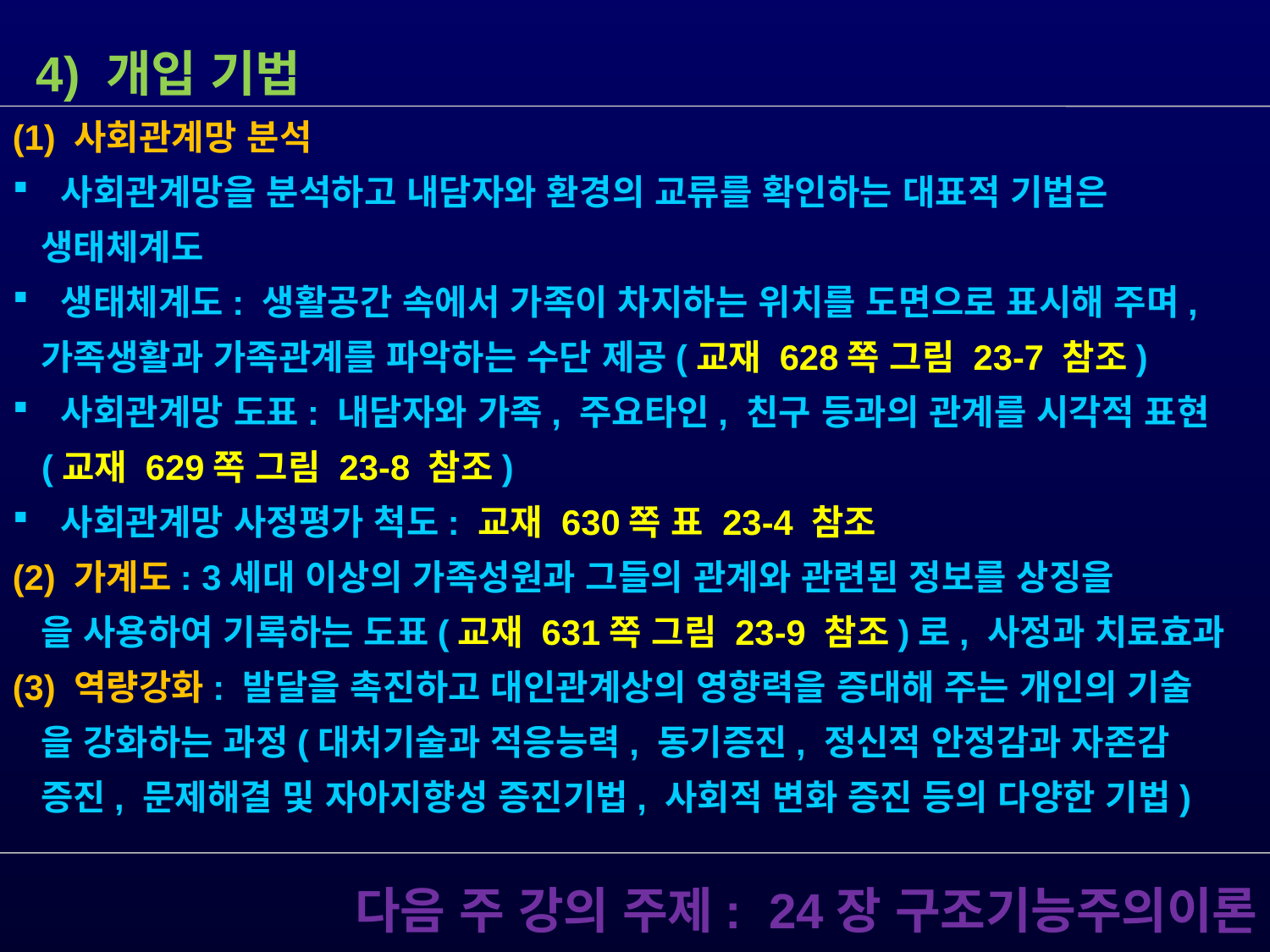

4) 개입 기법
(1) 사회관계망 분석
 사회관계망을 분석하고 내담자와 환경의 교류를 확인하는 대표적 기법은
  생태체계도
 생태체계도: 생활공간 속에서 가족이 차지하는 위치를 도면으로 표시해 주며,
  가족생활과 가족관계를 파악하는 수단 제공(교재 628쪽 그림 23-7 참조)
 사회관계망 도표: 내담자와 가족, 주요타인, 친구 등과의 관계를 시각적 표현
   (교재 629쪽 그림 23-8 참조)
 사회관계망 사정평가 척도: 교재 630쪽 표 23-4 참조
(2) 가계도: 3세대 이상의 가족성원과 그들의 관계와 관련된 정보를 상징을
  을 사용하여 기록하는 도표(교재 631쪽 그림 23-9 참조)로, 사정과 치료효과
(3) 역량강화: 발달을 촉진하고 대인관계상의 영향력을 증대해 주는 개인의 기술
  을 강화하는 과정(대처기술과 적응능력, 동기증진, 정신적 안정감과 자존감
  증진, 문제해결 및 자아지향성 증진기법, 사회적 변화 증진 등의 다양한 기법)

 다음 주 강의 주제:  24장 구조기능주의이론